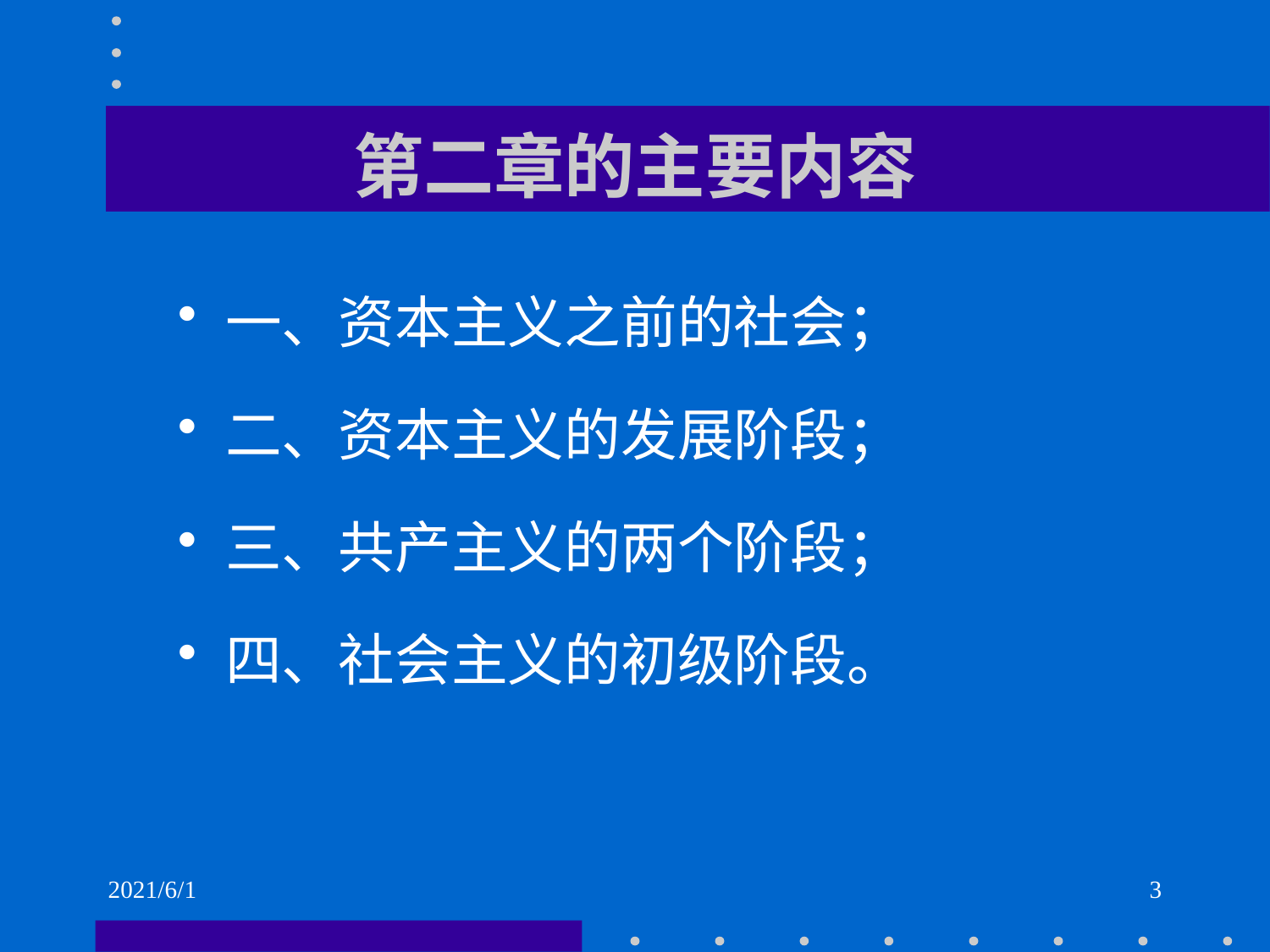

# 第二章的主要内容
一、资本主义之前的社会；
二、资本主义的发展阶段；
三、共产主义的两个阶段；
四、社会主义的初级阶段。

2021/6/1
3